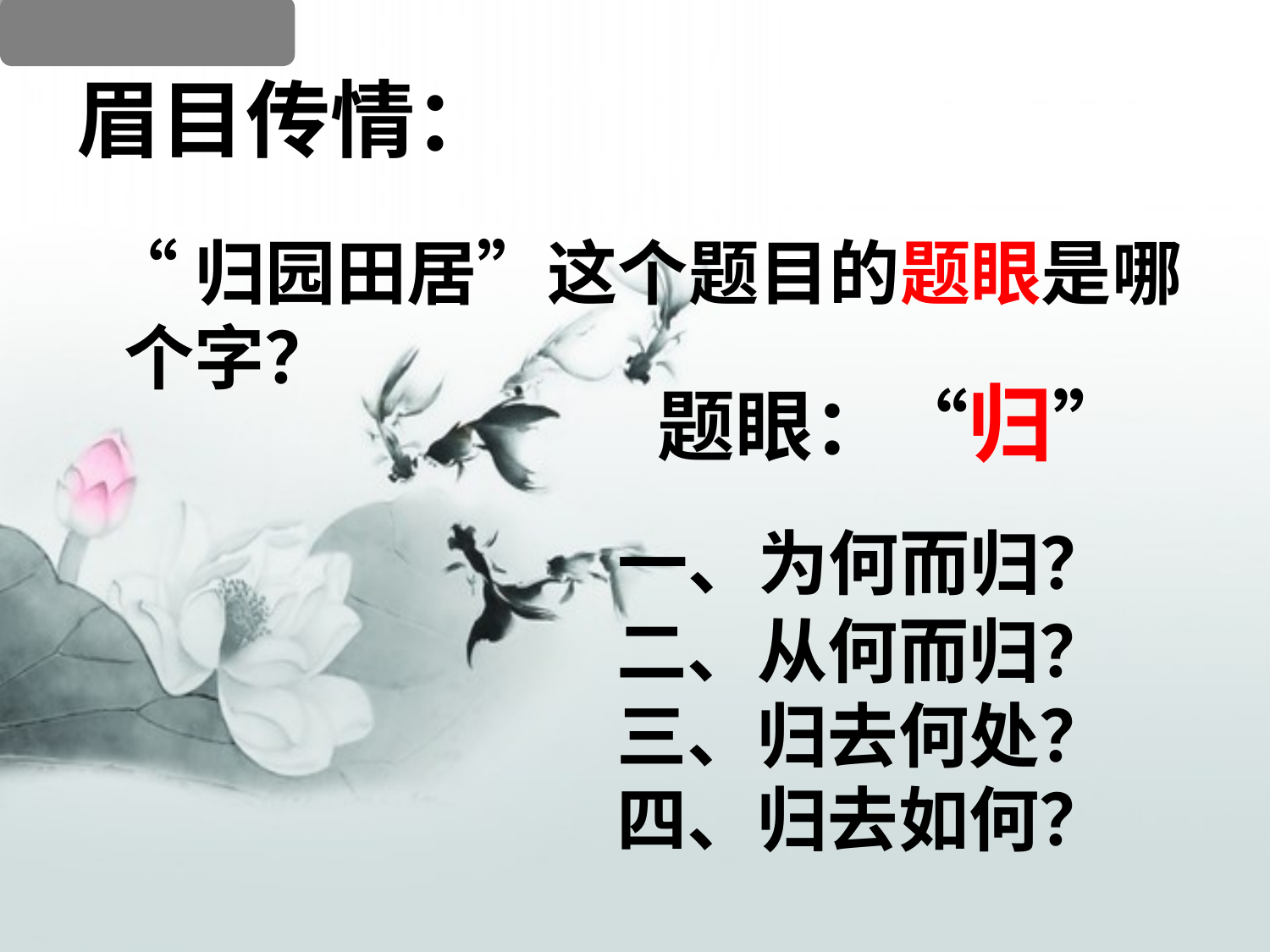

# 眉目传情：

  “归园田居”这个题目的题眼是哪个字？
题眼：“归”
    一、为何而归？
    二、从何而归？
    三、归去何处？
    四、归去如何？